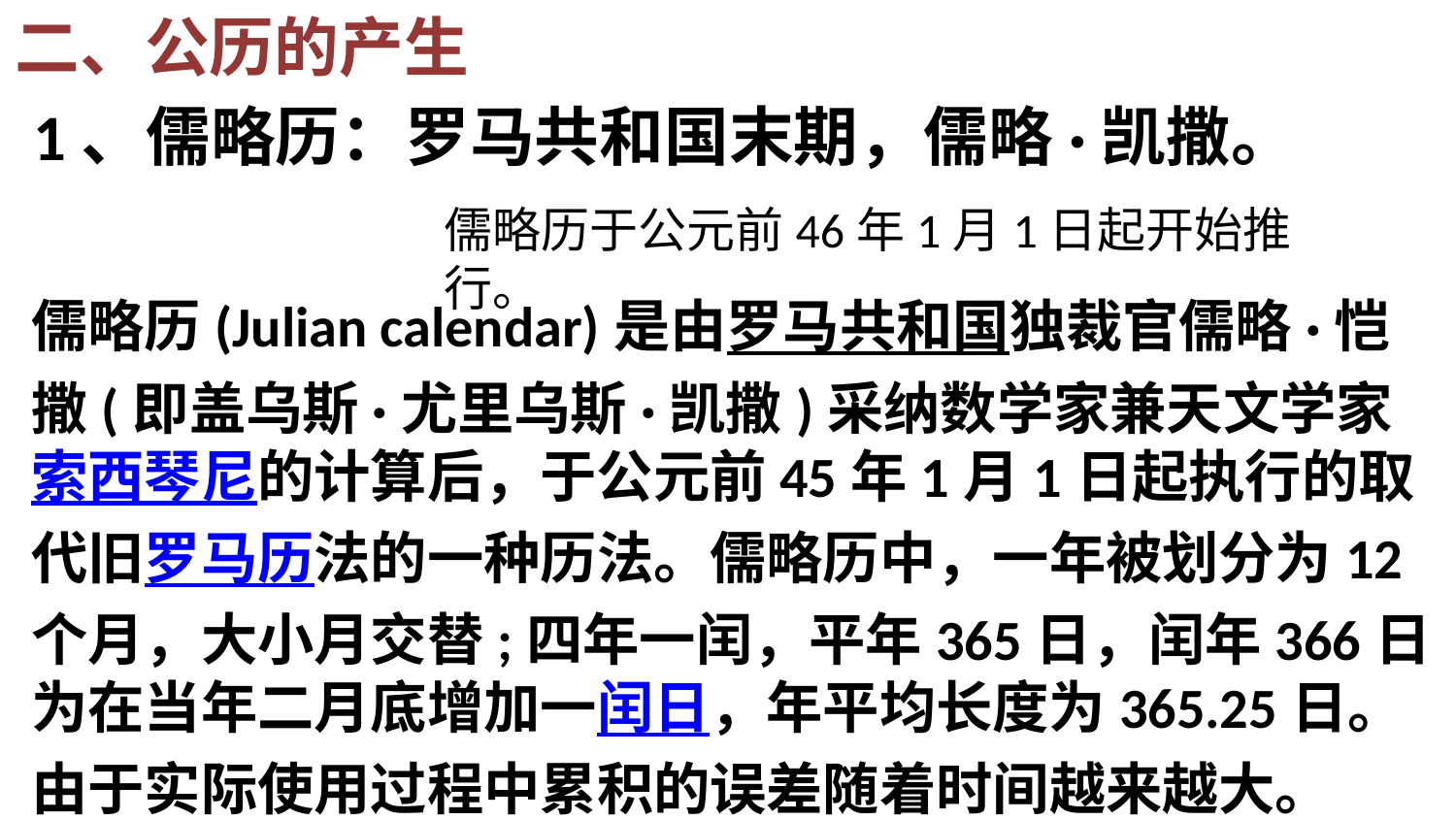

二、公历的产生
1、儒略历：罗马共和国末期，儒略·凯撒。
儒略历于公元前46年1月1日起开始推行。
儒略历(Julian calendar)是由罗马共和国独裁官儒略·恺撒(即盖乌斯·尤里乌斯·凯撒)采纳数学家兼天文学家索西琴尼的计算后，于公元前45年1月1日起执行的取代旧罗马历法的一种历法。儒略历中，一年被划分为12个月，大小月交替;四年一闰，平年365日，闰年366日为在当年二月底增加一闰日，年平均长度为365.25日。由于实际使用过程中累积的误差随着时间越来越大。